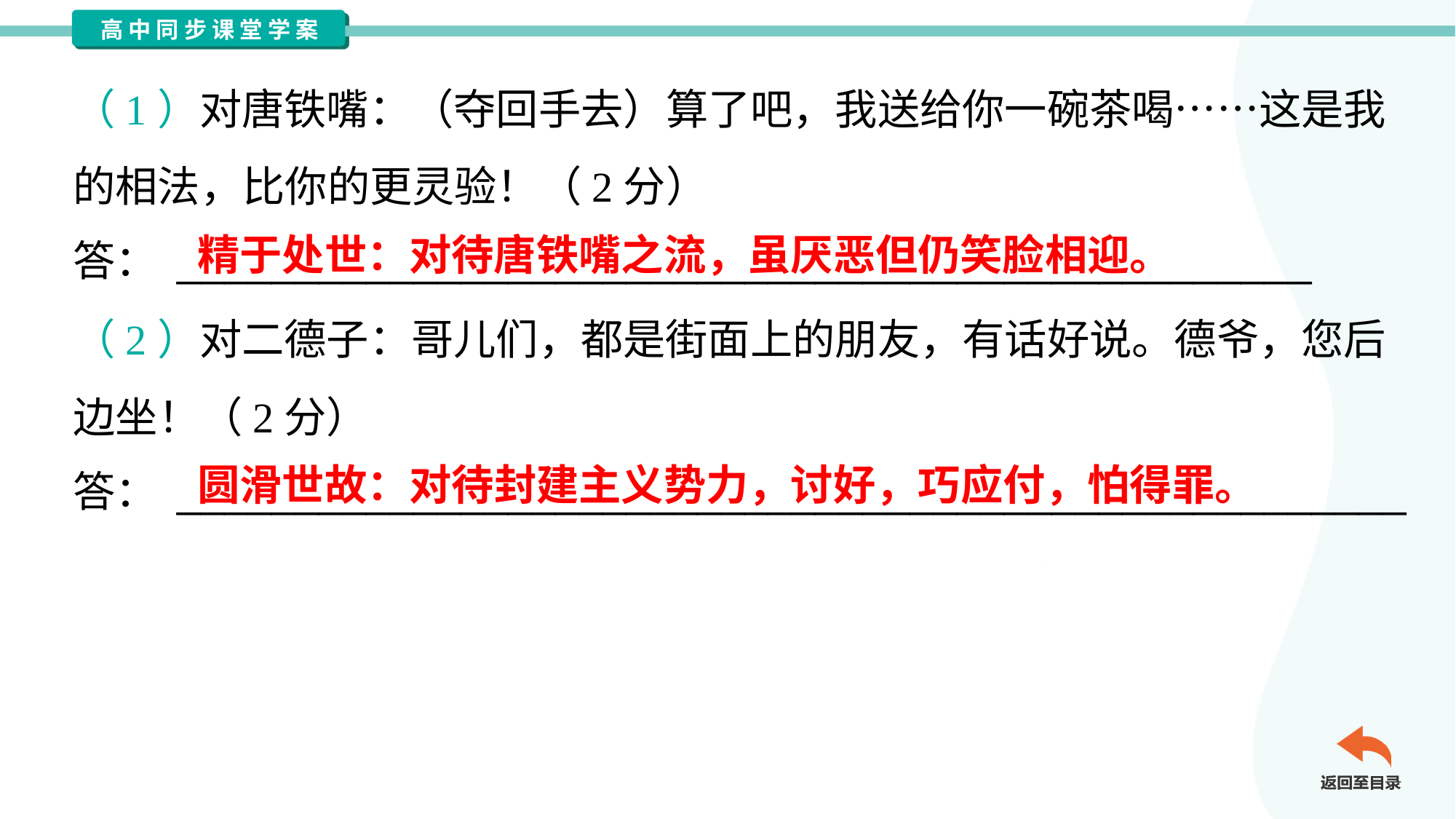

（1）对唐铁嘴：（夺回手去）算了吧，我送给你一碗茶喝……这是我
的相法，比你的更灵验！（2分）
答： ________________________________________________
精于处世：对待唐铁嘴之流，虽厌恶但仍笑脸相迎。
（2）对二德子：哥儿们，都是街面上的朋友，有话好说。德爷，您后
边坐！（2分）
答： ____________________________________________________
圆滑世故：对待封建主义势力，讨好，巧应付，怕得罪。